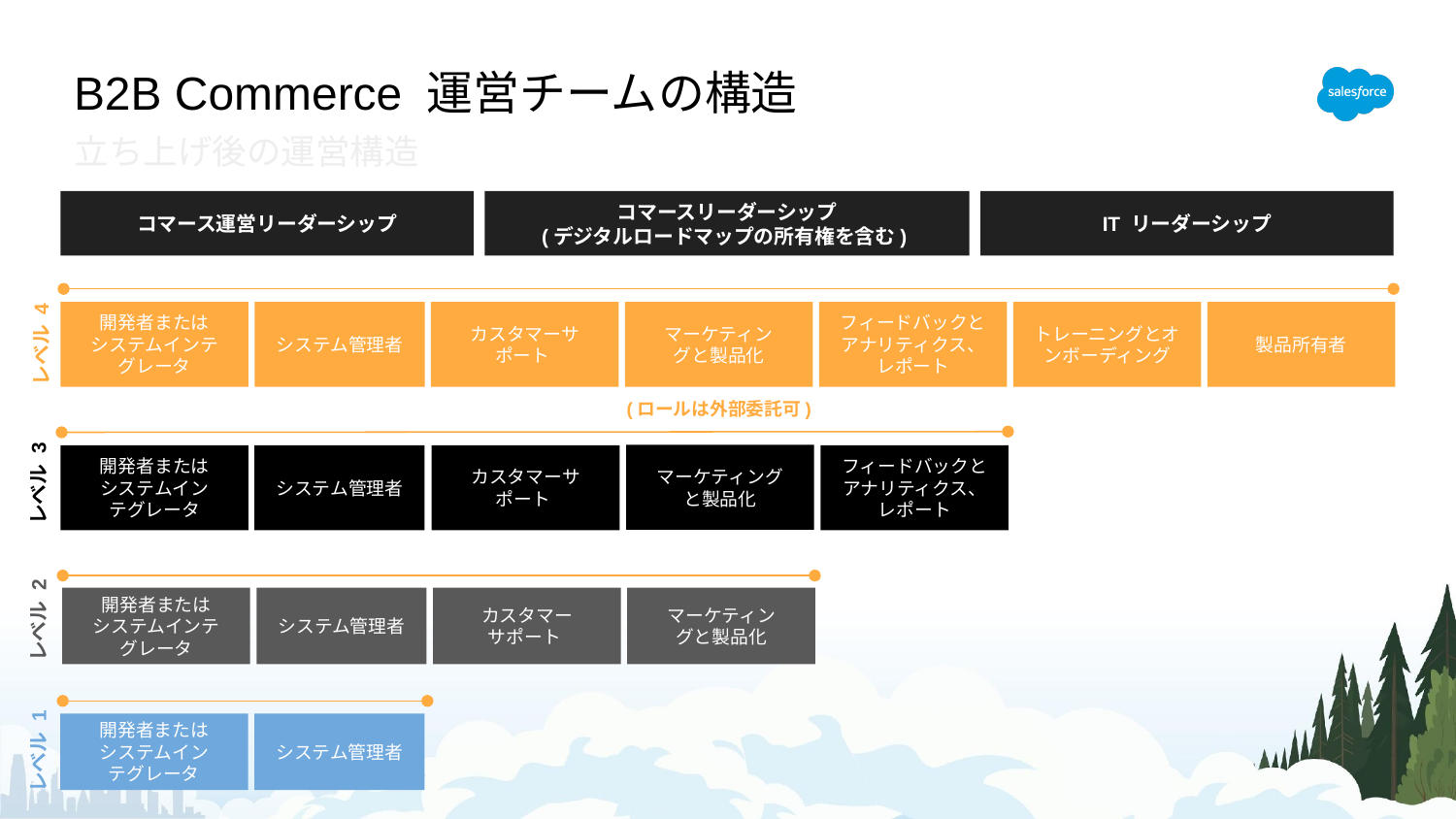

# B2B Commerce 運営チームの構造
立ち上げ後の運営構造
コマース運営リーダーシップ
コマースリーダーシップ
(デジタルロードマップの所有権を含む)
IT リーダーシップ
開発者または
システムインテ
グレータ

システム管理者

カスタマーサ
ポート

マーケティン
グと製品化
フィードバックとアナリティクス、レポート
トレーニングとオンボーディング

製品所有者

レベル 4
(ロールは外部委託可)
マーケティング
と製品化

開発者または
システムイン
テグレータ

システム管理者
カスタマーサ
ポート

フィードバックとアナリティクス、レポート

レベル 3
システム管理者
開発者または
システムインテ
グレータ
カスタマー
サポート
マーケティン
グと製品化
レベル 2
システム管理者
開発者または
システムイン
テグレータ
レベル 1